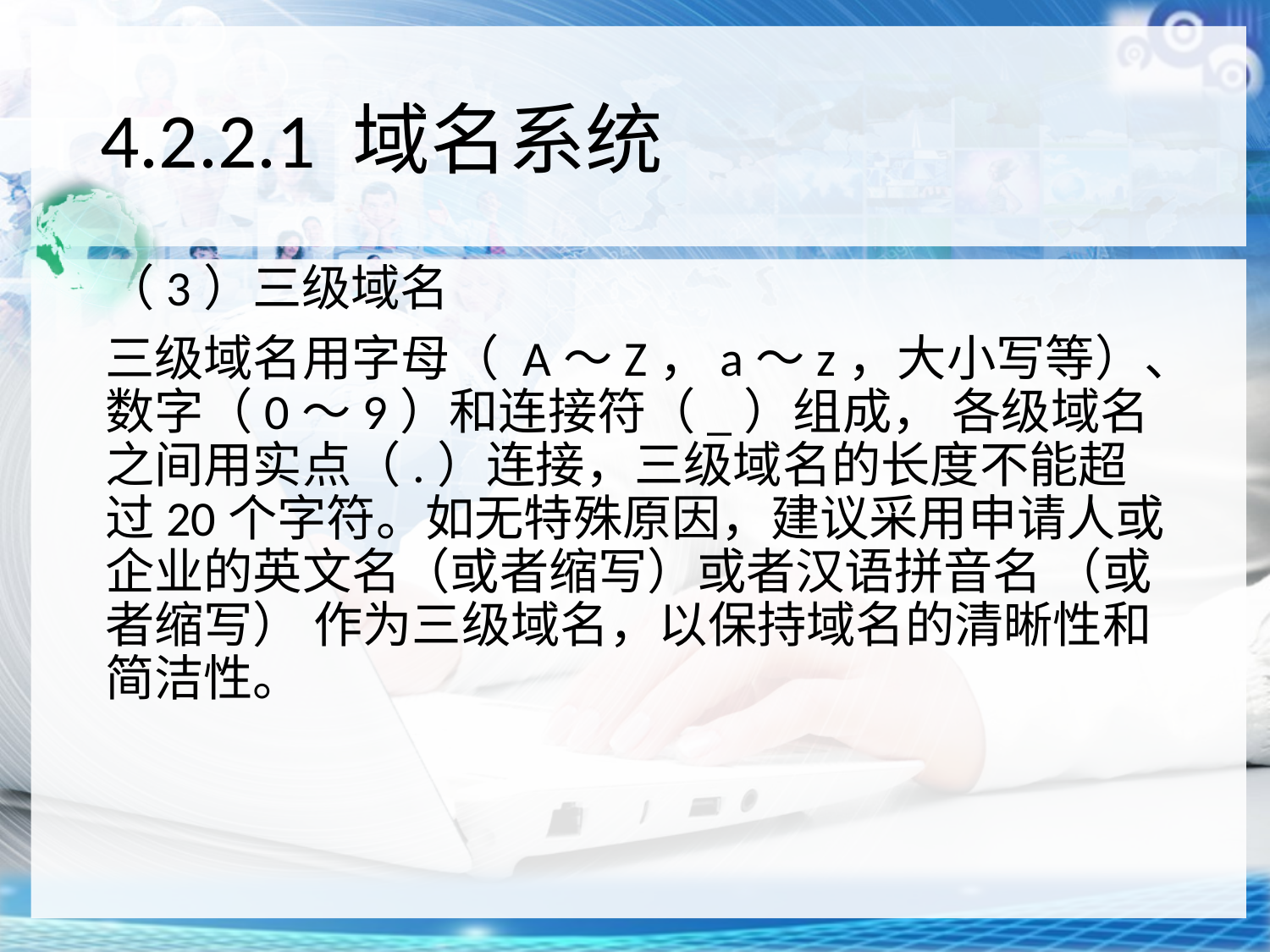

# 4.2.2.1 域名系统
（3）三级域名
三级域名用字母（ A～Z，a～z，大小写等）、数字（0～9）和连接符（_）组成， 各级域名之间用实点（.）连接，三级域名的长度不能超过20个字符。如无特殊原因，建议采用申请人或企业的英文名（或者缩写）或者汉语拼音名 （或者缩写） 作为三级域名，以保持域名的清晰性和简洁性。